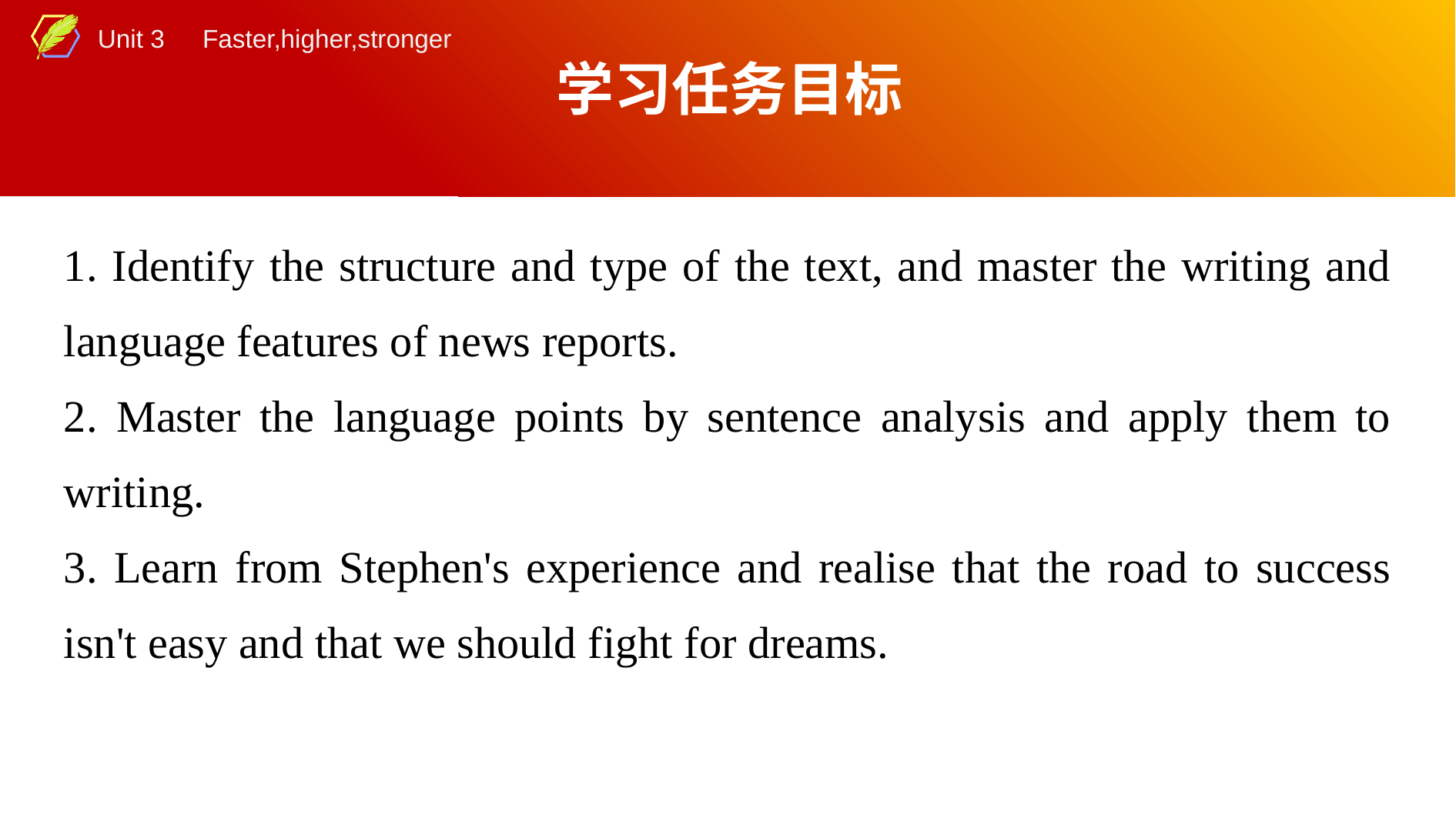

学习任务目标
1. Identify the structure and type of the text, and master the writing and language features of news reports.
2. Master the language points by sentence analysis and apply them to writing.
3. Learn from Stephen's experience and realise that the road to success isn't easy and that we should fight for dreams.